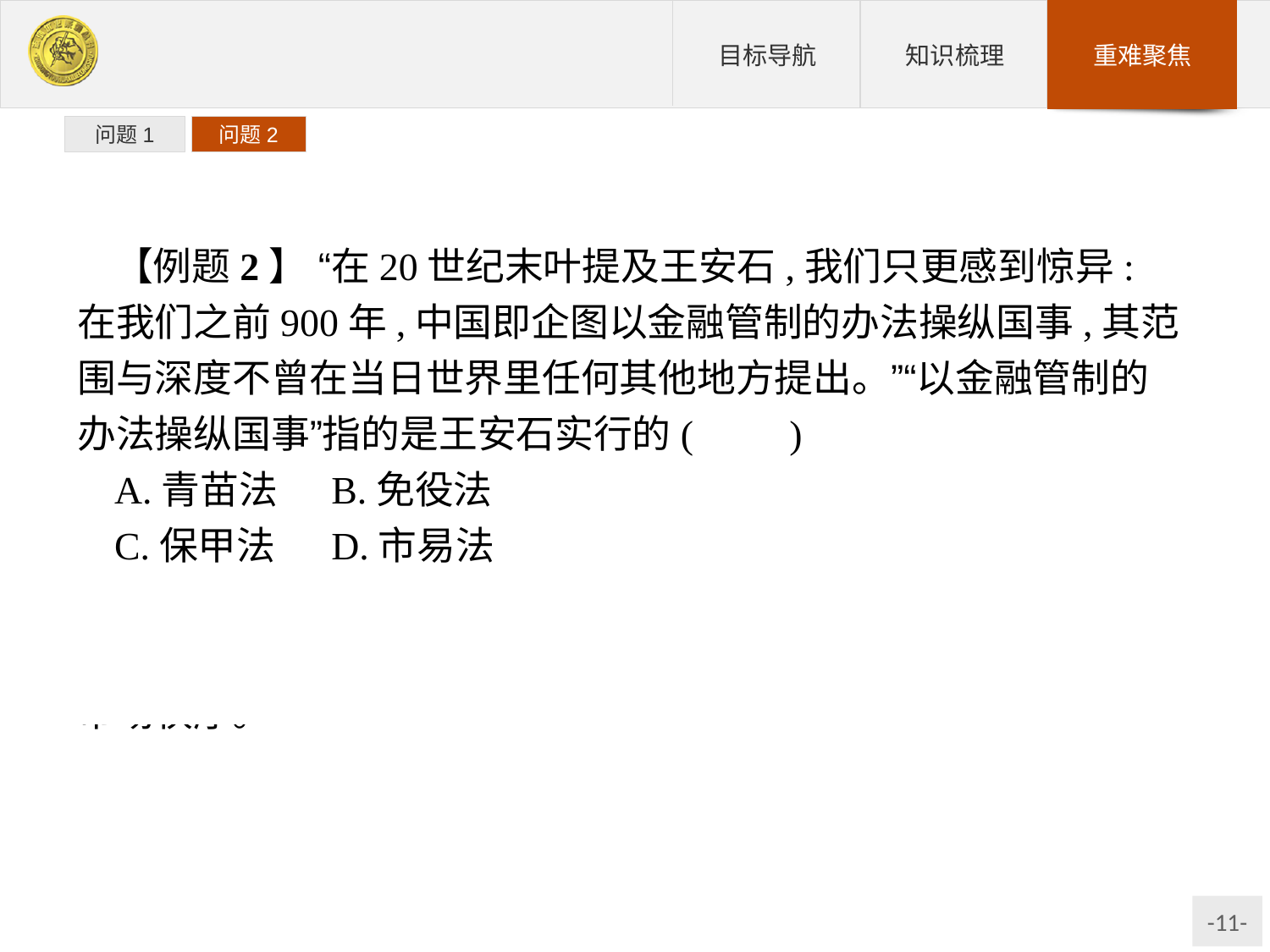

问题1
问题2
【例题2】 “在20世纪末叶提及王安石,我们只更感到惊异:在我们之前900年,中国即企图以金融管制的办法操纵国事,其范围与深度不曾在当日世界里任何其他地方提出。”“以金融管制的办法操纵国事”指的是王安石实行的(　　)
A.青苗法	B.免役法
C.保甲法	D.市易法
解析:王安石变法时,政府在东京设置市易务,出钱收购滞销货物,在市场短缺时再卖出去。王安石用这种办法来稳定物价,稳定市场秩序。
答案:D